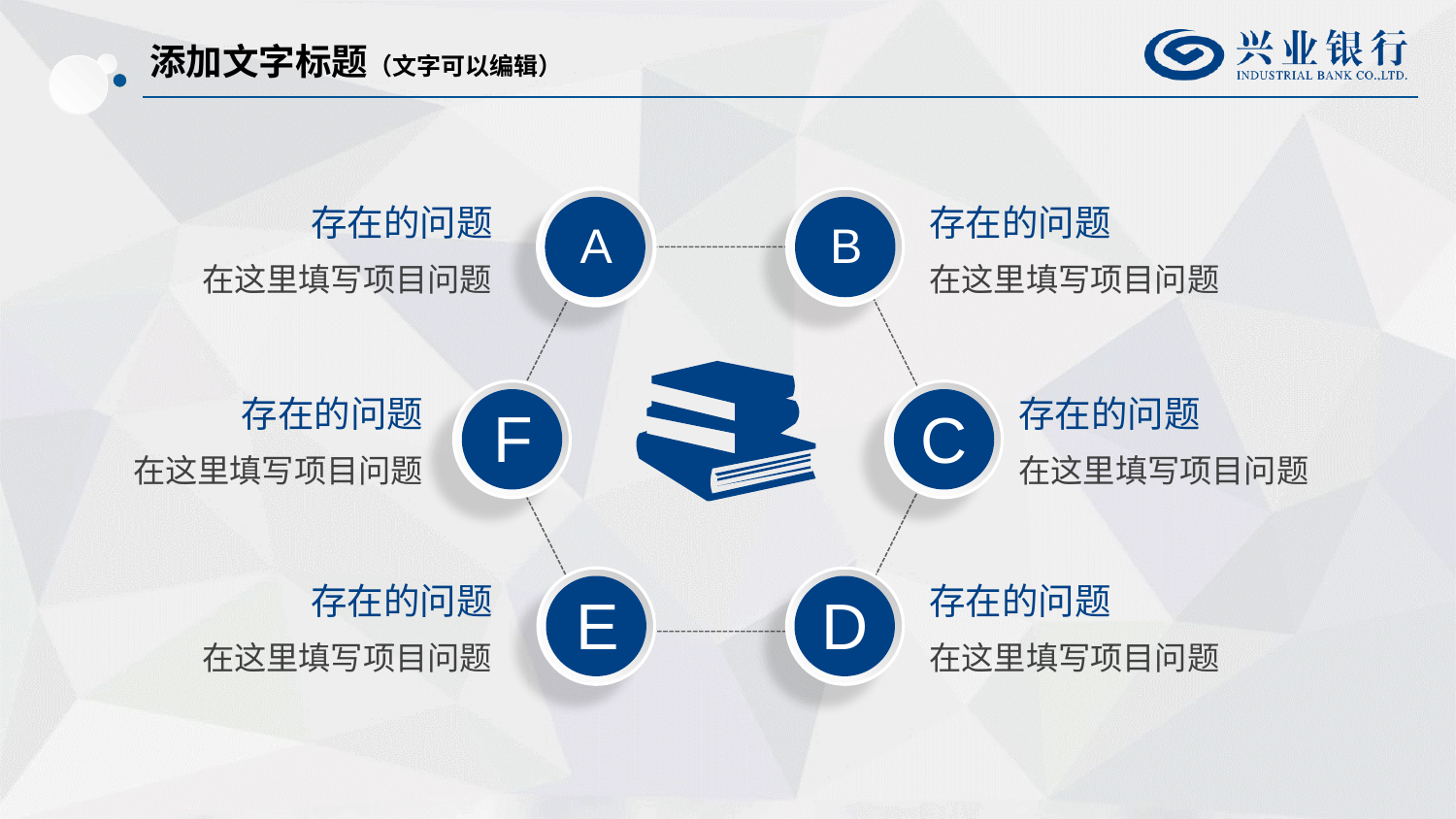

添加文字标题（文字可以编辑）

存在的问题
存在的问题

A
B
在这里填写项目问题
在这里填写项目问题

存在的问题
存在的问题

F
C
在这里填写项目问题
在这里填写项目问题

存在的问题
存在的问题

E
D
在这里填写项目问题
在这里填写项目问题